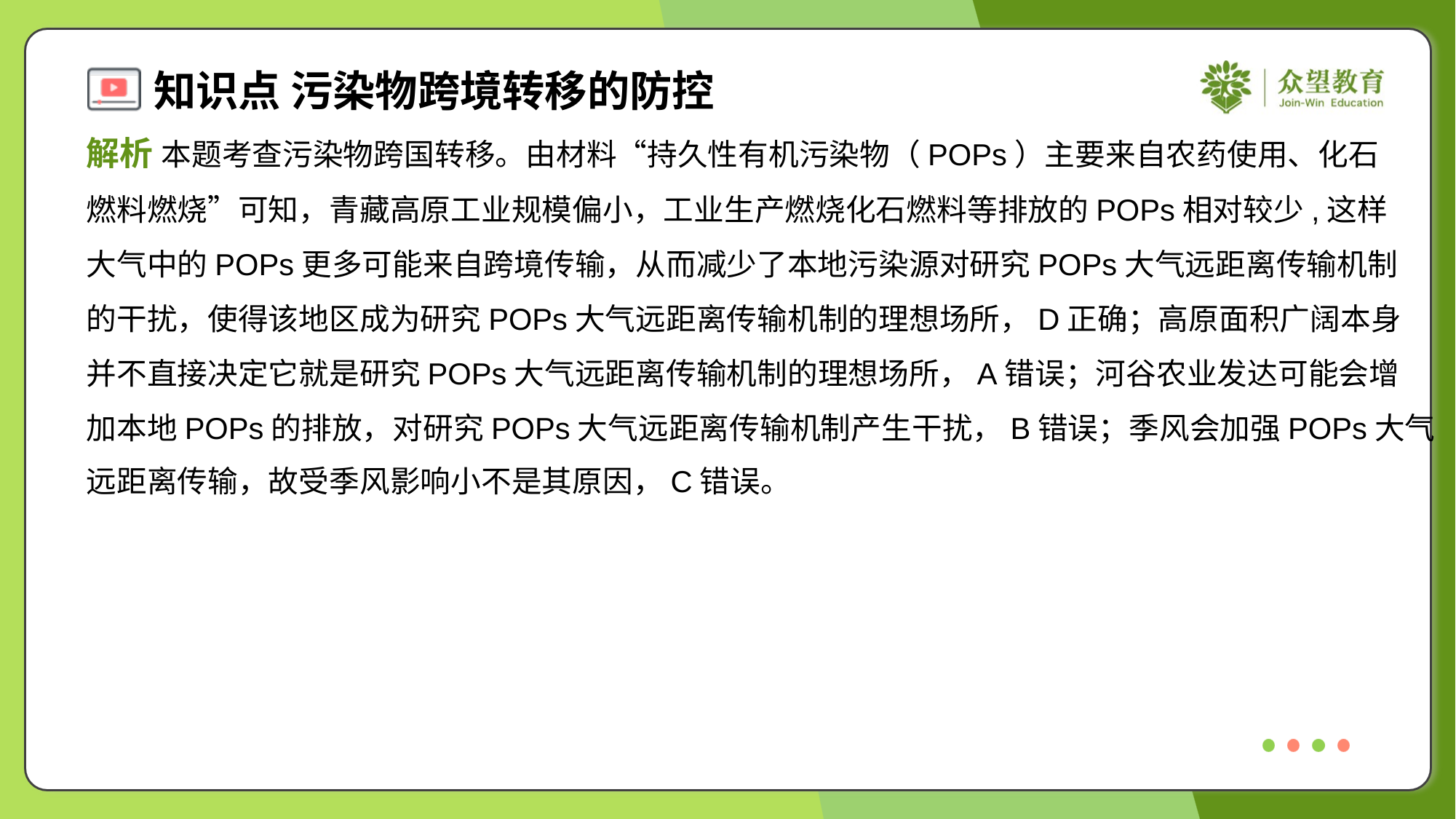

解析 本题考查污染物跨国转移。由材料“持久性有机污染物（POPs）主要来自农药使用、化石
燃料燃烧”可知，青藏高原工业规模偏小，工业生产燃烧化石燃料等排放的POPs相对较少,这样
大气中的POPs更多可能来自跨境传输，从而减少了本地污染源对研究POPs大气远距离传输机制
的干扰，使得该地区成为研究POPs大气远距离传输机制的理想场所，D正确；高原面积广阔本身
并不直接决定它就是研究POPs大气远距离传输机制的理想场所，A错误；河谷农业发达可能会增
加本地POPs的排放，对研究POPs大气远距离传输机制产生干扰，B错误；季风会加强POPs大气
远距离传输，故受季风影响小不是其原因，C错误。